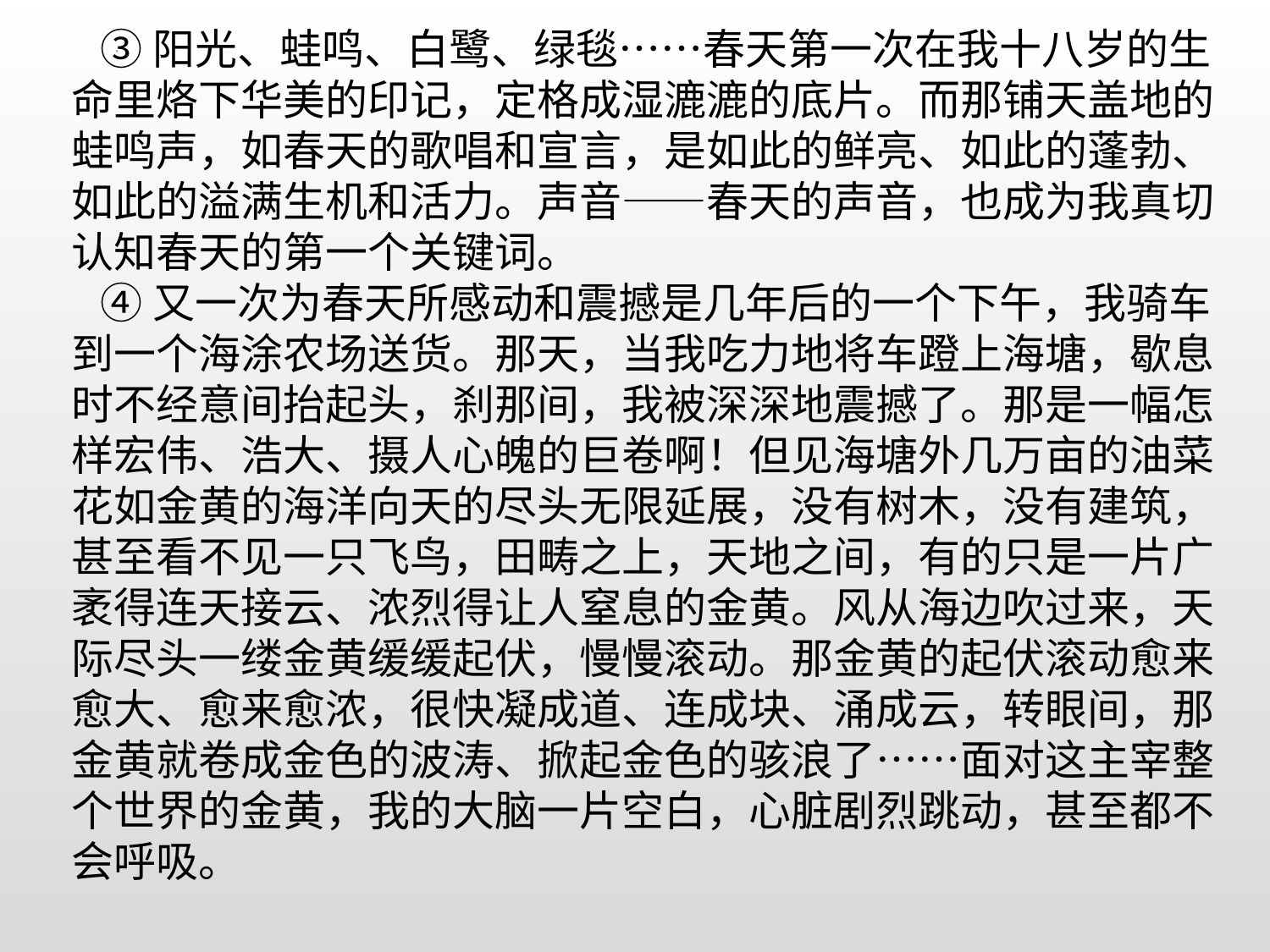

③阳光、蛙鸣、白鹭、绿毯……春天第一次在我十八岁的生命里烙下华美的印记，定格成湿漉漉的底片。而那铺天盖地的蛙鸣声，如春天的歌唱和宣言，是如此的鲜亮、如此的蓬勃、如此的溢满生机和活力。声音——春天的声音，也成为我真切认知春天的第一个关键词。
   ④又一次为春天所感动和震撼是几年后的一个下午，我骑车到一个海涂农场送货。那天，当我吃力地将车蹬上海塘，歇息时不经意间抬起头，刹那间，我被深深地震撼了。那是一幅怎样宏伟、浩大、摄人心魄的巨卷啊！但见海塘外几万亩的油菜花如金黄的海洋向天的尽头无限延展，没有树木，没有建筑，甚至看不见一只飞鸟，田畴之上，天地之间，有的只是一片广袤得连天接云、浓烈得让人窒息的金黄。风从海边吹过来，天际尽头一缕金黄缓缓起伏，慢慢滚动。那金黄的起伏滚动愈来愈大、愈来愈浓，很快凝成道、连成块、涌成云，转眼间，那金黄就卷成金色的波涛、掀起金色的骇浪了……面对这主宰整个世界的金黄，我的大脑一片空白，心脏剧烈跳动，甚至都不会呼吸。